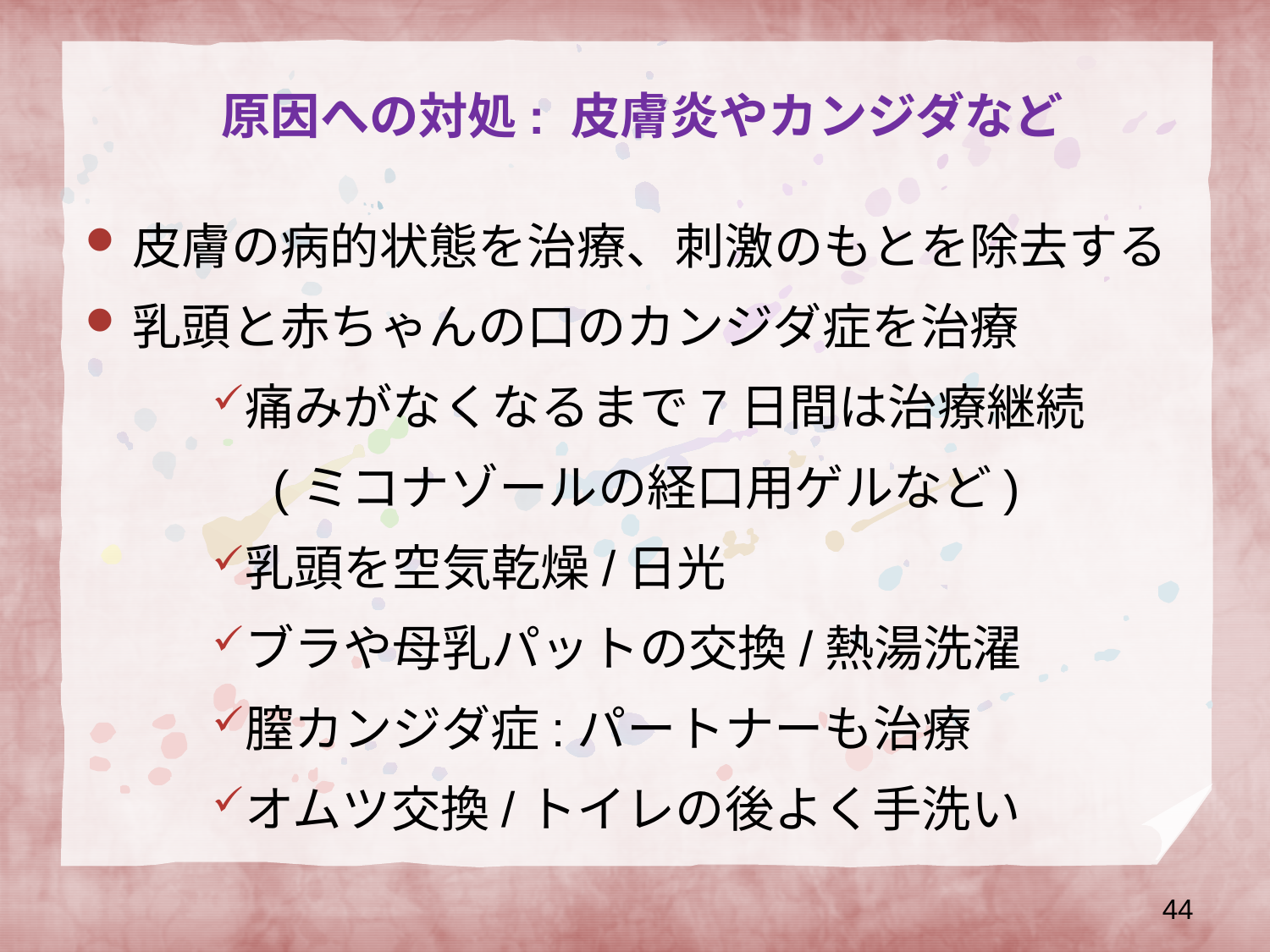

# 原因への対処: 皮膚炎やカンジダなど
皮膚の病的状態を治療、刺激のもとを除去する
乳頭と赤ちゃんの口のカンジダ症を治療
痛みがなくなるまで7日間は治療継続
　(ミコナゾールの経口用ゲルなど)
乳頭を空気乾燥/日光
ブラや母乳パットの交換/熱湯洗濯
膣カンジダ症:パートナーも治療
オムツ交換/トイレの後よく手洗い

44